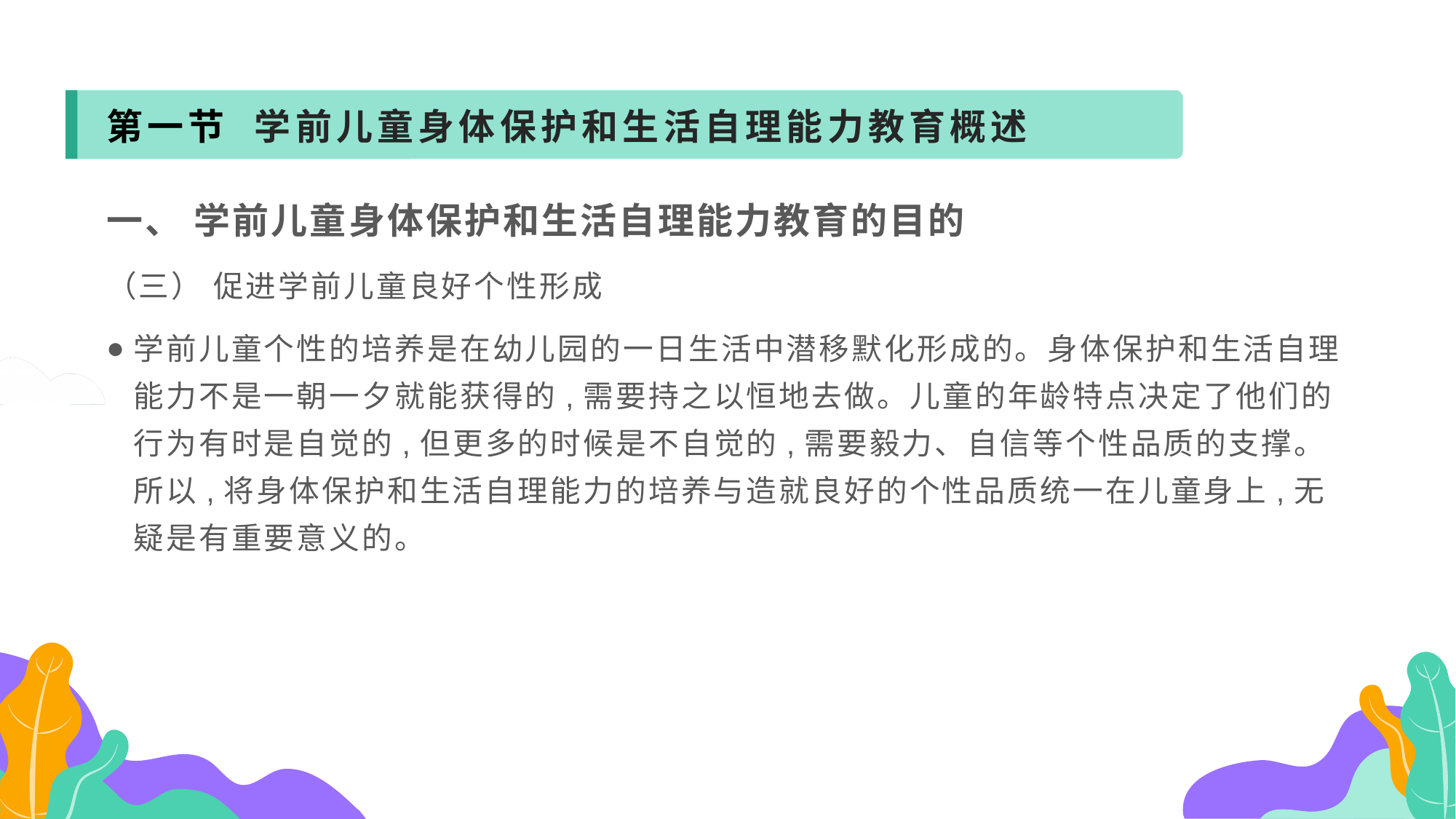

第一节  学前儿童身体保护和生活自理能力教育概述
一、 学前儿童身体保护和生活自理能力教育的目的
（三） 促进学前儿童良好个性形成
学前儿童个性的培养是在幼儿园的一日生活中潜移默化形成的。身体保护和生活自理能力不是一朝一夕就能获得的,需要持之以恒地去做。儿童的年龄特点决定了他们的行为有时是自觉的,但更多的时候是不自觉的,需要毅力、自信等个性品质的支撑。所以,将身体保护和生活自理能力的培养与造就良好的个性品质统一在儿童身上,无疑是有重要意义的。